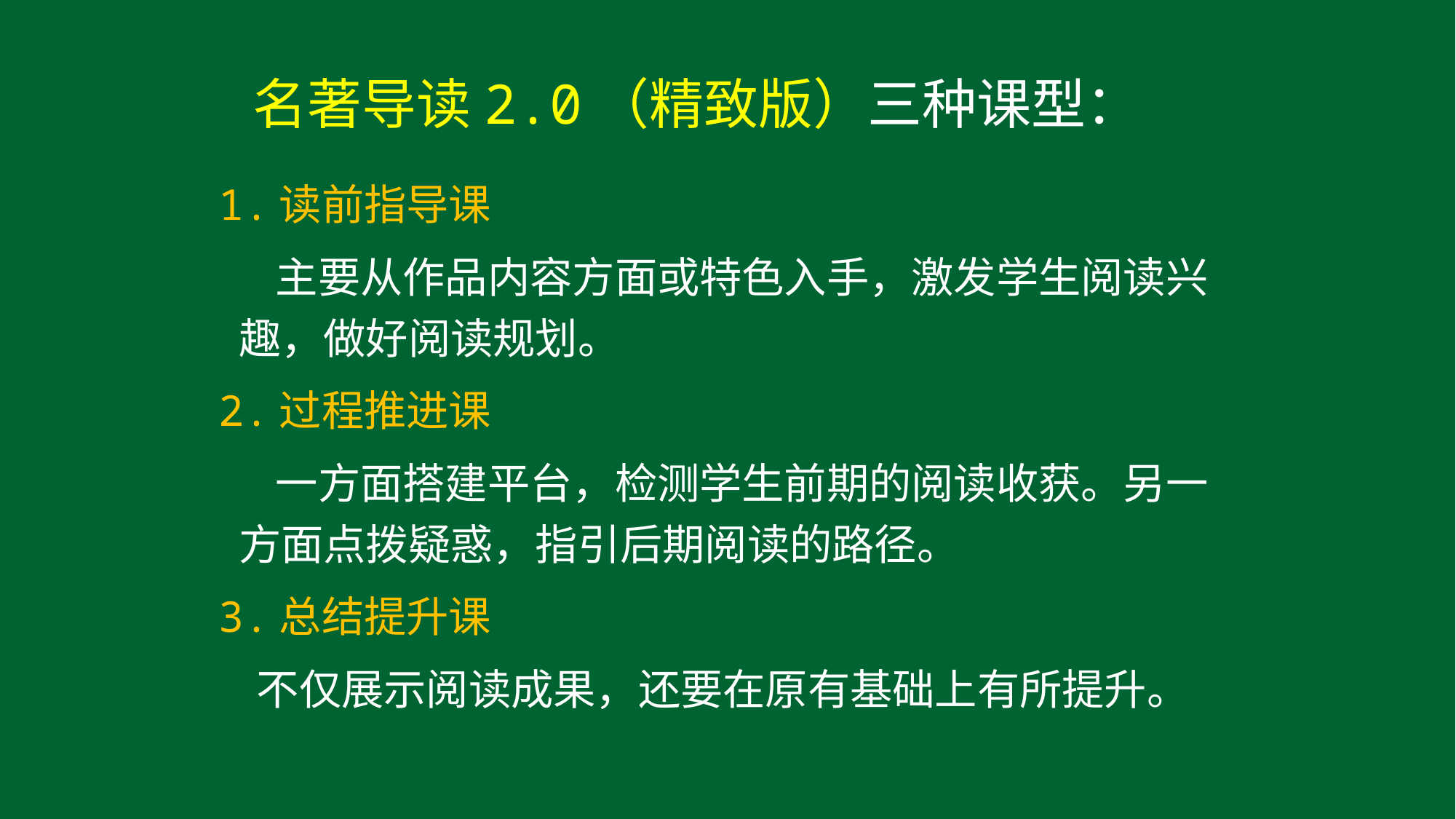

# 名著导读2.0（精致版）三种课型：
1.读前指导课
     主要从作品内容方面或特色入手，激发学生阅读兴趣，做好阅读规划。
2.过程推进课
     一方面搭建平台，检测学生前期的阅读收获。另一方面点拨疑惑，指引后期阅读的路径。
3.总结提升课
   不仅展示阅读成果，还要在原有基础上有所提升。